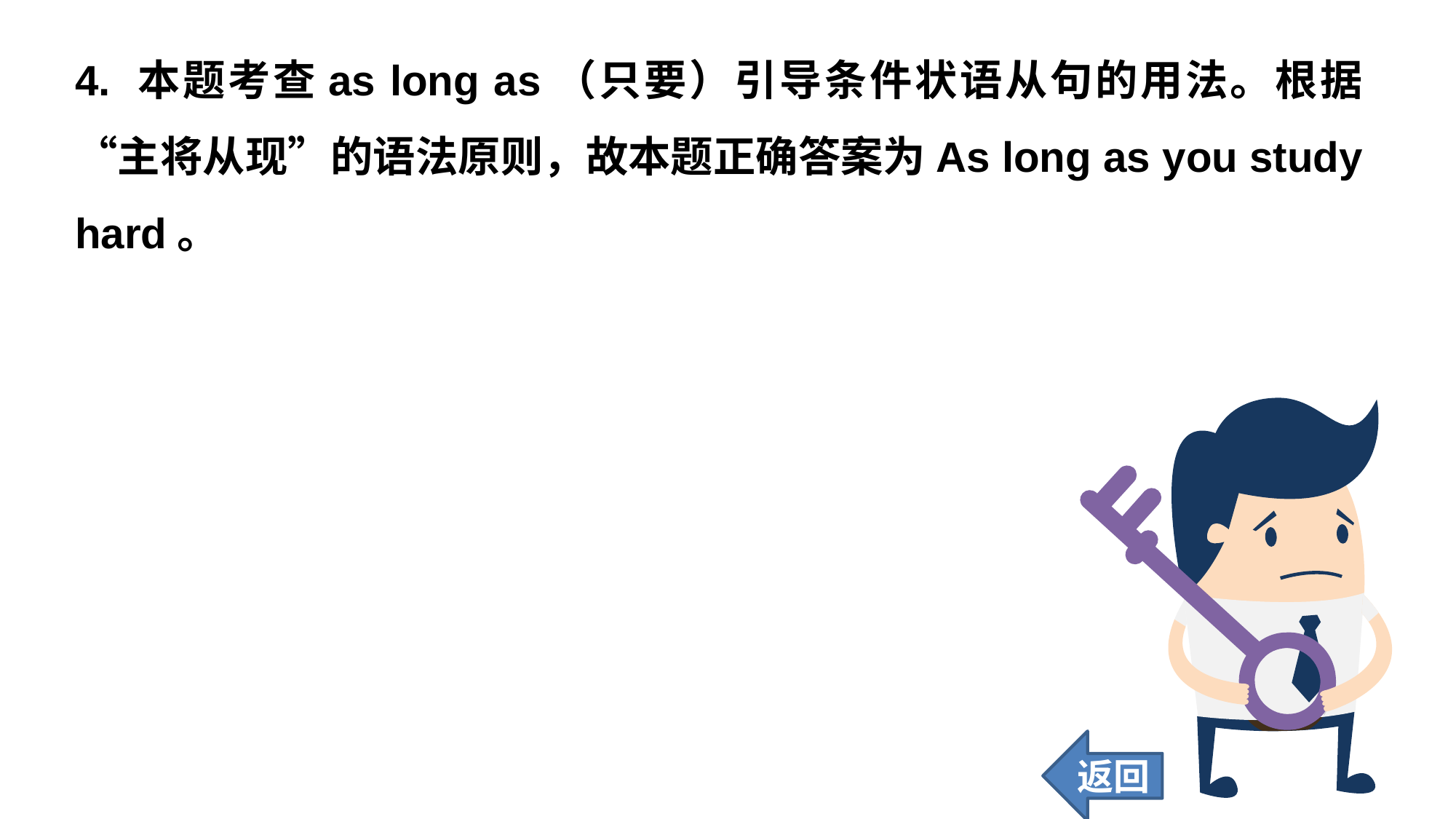

4. 本题考查as long as（只要）引导条件状语从句的用法。根据“主将从现”的语法原则，故本题正确答案为As long as you study hard。

返回
78